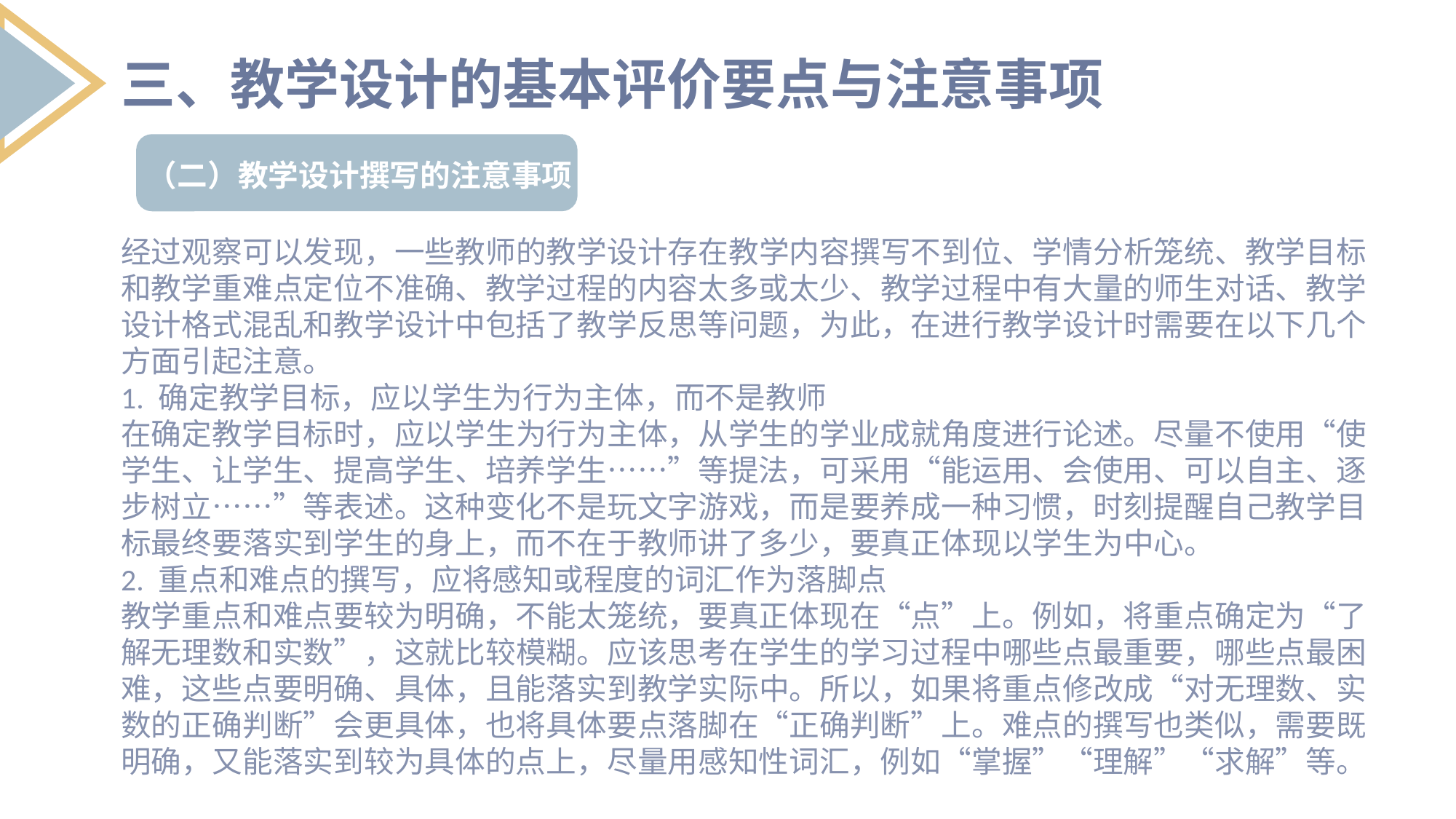

三、教学设计的基本评价要点与注意事项

（二）教学设计撰写的注意事项
经过观察可以发现，一些教师的教学设计存在教学内容撰写不到位、学情分析笼统、教学目标和教学重难点定位不准确、教学过程的内容太多或太少、教学过程中有大量的师生对话、教学设计格式混乱和教学设计中包括了教学反思等问题，为此，在进行教学设计时需要在以下几个方面引起注意。
1. 确定教学目标，应以学生为行为主体，而不是教师
在确定教学目标时，应以学生为行为主体，从学生的学业成就角度进行论述。尽量不使用“使学生、让学生、提高学生、培养学生……”等提法，可采用“能运用、会使用、可以自主、逐步树立……”等表述。这种变化不是玩文字游戏，而是要养成一种习惯，时刻提醒自己教学目标最终要落实到学生的身上，而不在于教师讲了多少，要真正体现以学生为中心。
2. 重点和难点的撰写，应将感知或程度的词汇作为落脚点
教学重点和难点要较为明确，不能太笼统，要真正体现在“点”上。例如，将重点确定为“了解无理数和实数”，这就比较模糊。应该思考在学生的学习过程中哪些点最重要，哪些点最困难，这些点要明确、具体，且能落实到教学实际中。所以，如果将重点修改成“对无理数、实数的正确判断”会更具体，也将具体要点落脚在“正确判断”上。难点的撰写也类似，需要既明确，又能落实到较为具体的点上，尽量用感知性词汇，例如“掌握”“理解”“求解”等。
列出要点